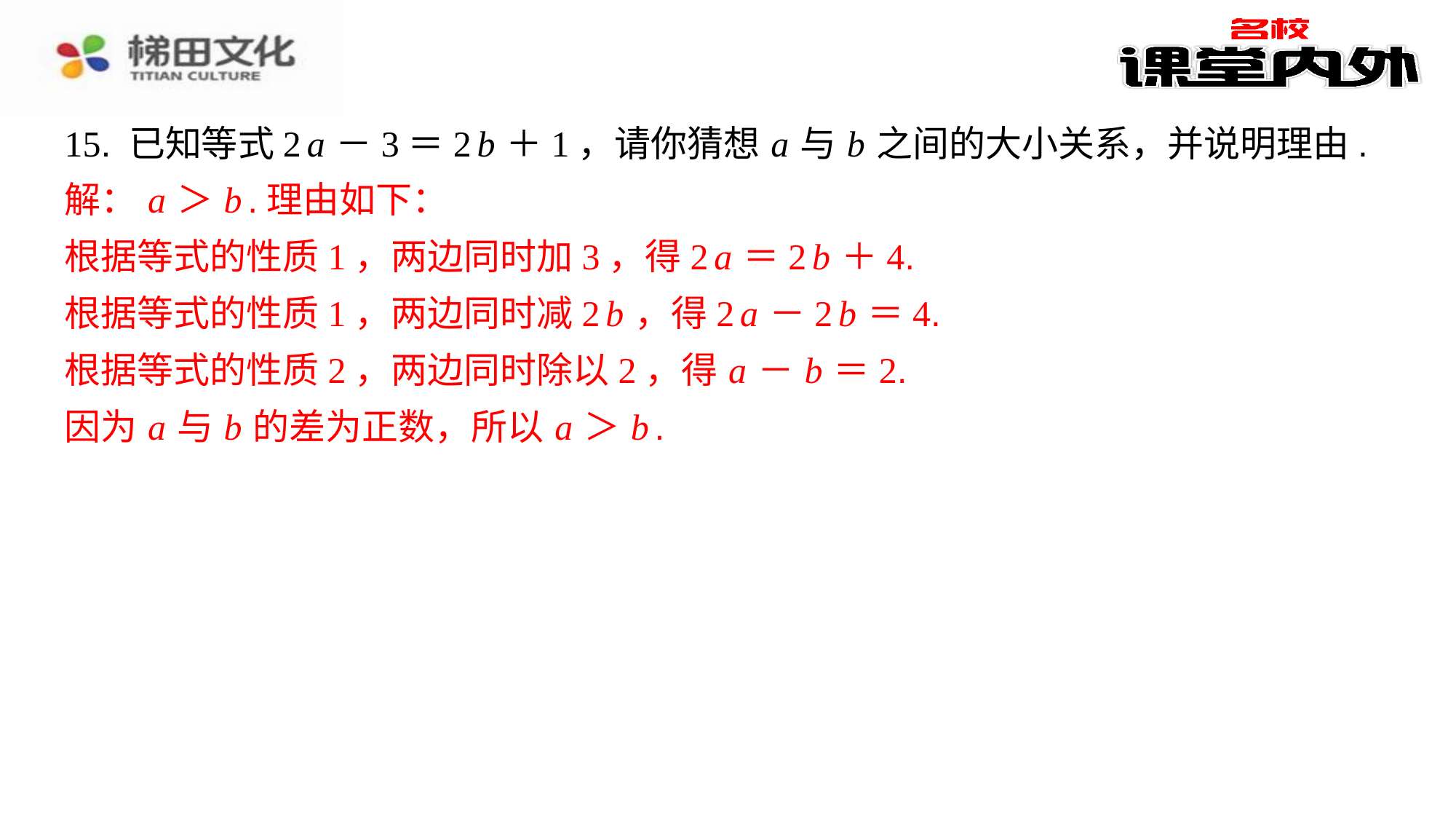

15. 已知等式2 a －3＝2 b ＋1，请你猜想 a 与 b 之间的大小关系，并说明理由.
解： a ＞ b .理由如下：
根据等式的性质1，两边同时加3，得2 a ＝2 b ＋4.
根据等式的性质1，两边同时减2 b ，得2 a －2 b ＝4.
根据等式的性质2，两边同时除以2，得 a － b ＝2.
因为 a 与 b 的差为正数，所以 a ＞ b .
解： a ＞ b .理由如下：
根据等式的性质1，两边同时加3，得2 a ＝2 b ＋4.
根据等式的性质1，两边同时减2 b ，得2 a －2 b ＝4.
根据等式的性质2，两边同时除以2，得 a － b ＝2.
因为 a 与 b 的差为正数，所以 a ＞ b .